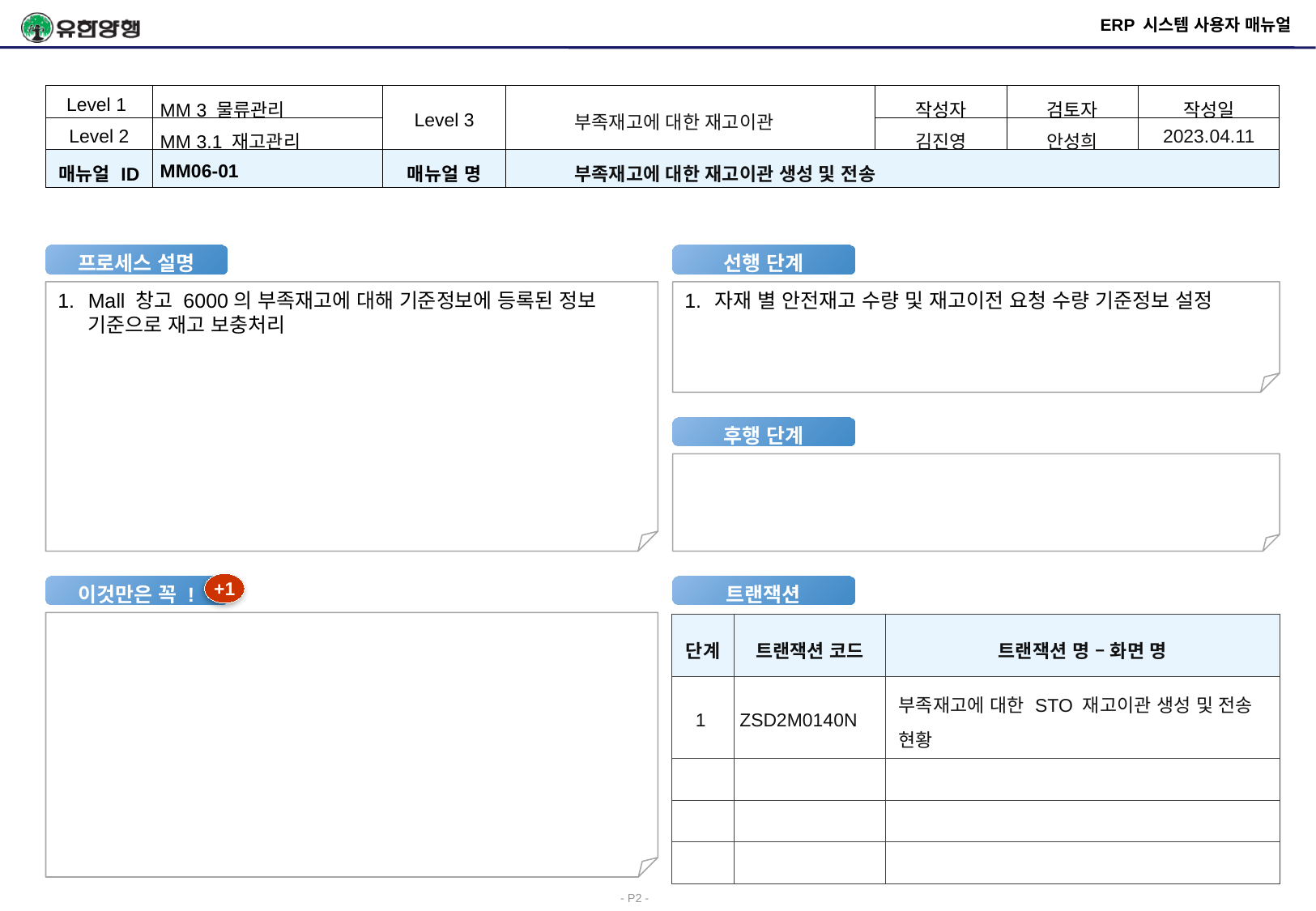

# ERP 시스템 사용자 매뉴얼
| Level 1 | MM 3 물류관리 | Level 3 | 부족재고에 대한 재고이관 | 작성자 | 검토자 | 작성일 |
| --- | --- | --- | --- | --- | --- | --- |
| Level 2 | MM 3.1 재고관리 |  |  | 김진영 | 안성희 | 2023.04.11 |
| 매뉴얼 ID | MM06-01 | 매뉴얼 명 | 부족재고에 대한 재고이관 생성 및 전송 |  |  |  |
프로세스 설명
선행 단계
Mall 창고 6000의 부족재고에 대해 기준정보에 등록된 정보 기준으로 재고 보충처리

자재 별 안전재고 수량 및 재고이전 요청 수량 기준정보 설정
후행 단계

+1
이것만은 꼭 !
트랜잭션

| 단계 | 트랜잭션 코드 | 트랜잭션 명 – 화면 명 |
| --- | --- | --- |
| 1 | ZSD2M0140N | 부족재고에 대한 STO 재고이관 생성 및 전송 현황 |
|  |  |  |
|  |  |  |
|  |  |  |